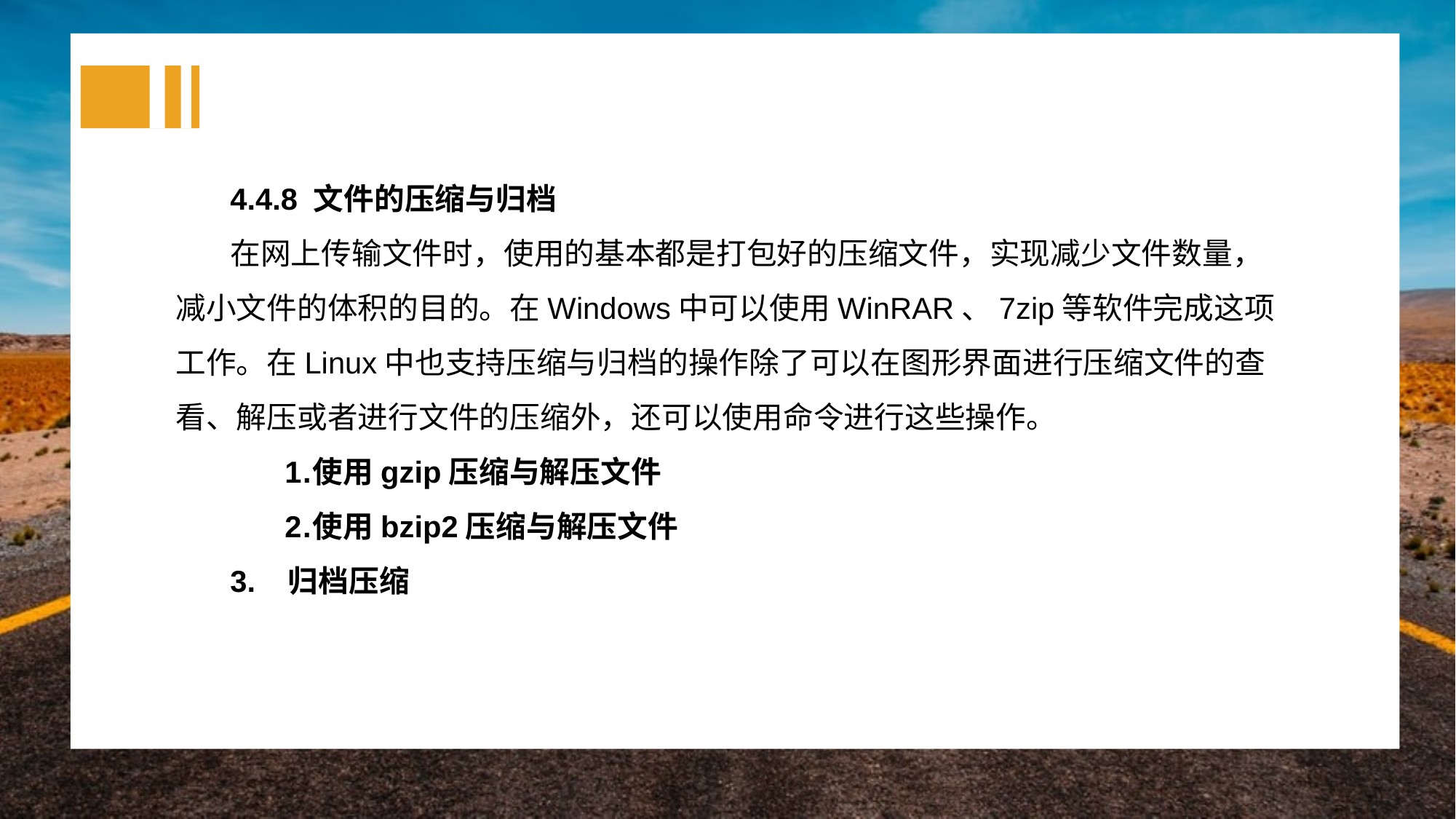

4.4.8 文件的压缩与归档
在网上传输文件时，使用的基本都是打包好的压缩文件，实现减少文件数量，减小文件的体积的目的。在Windows中可以使用WinRAR、7zip等软件完成这项工作。在Linux中也支持压缩与归档的操作除了可以在图形界面进行压缩文件的查看、解压或者进行文件的压缩外，还可以使用命令进行这些操作。
使用gzip压缩与解压文件
使用bzip2压缩与解压文件
3.   归档压缩